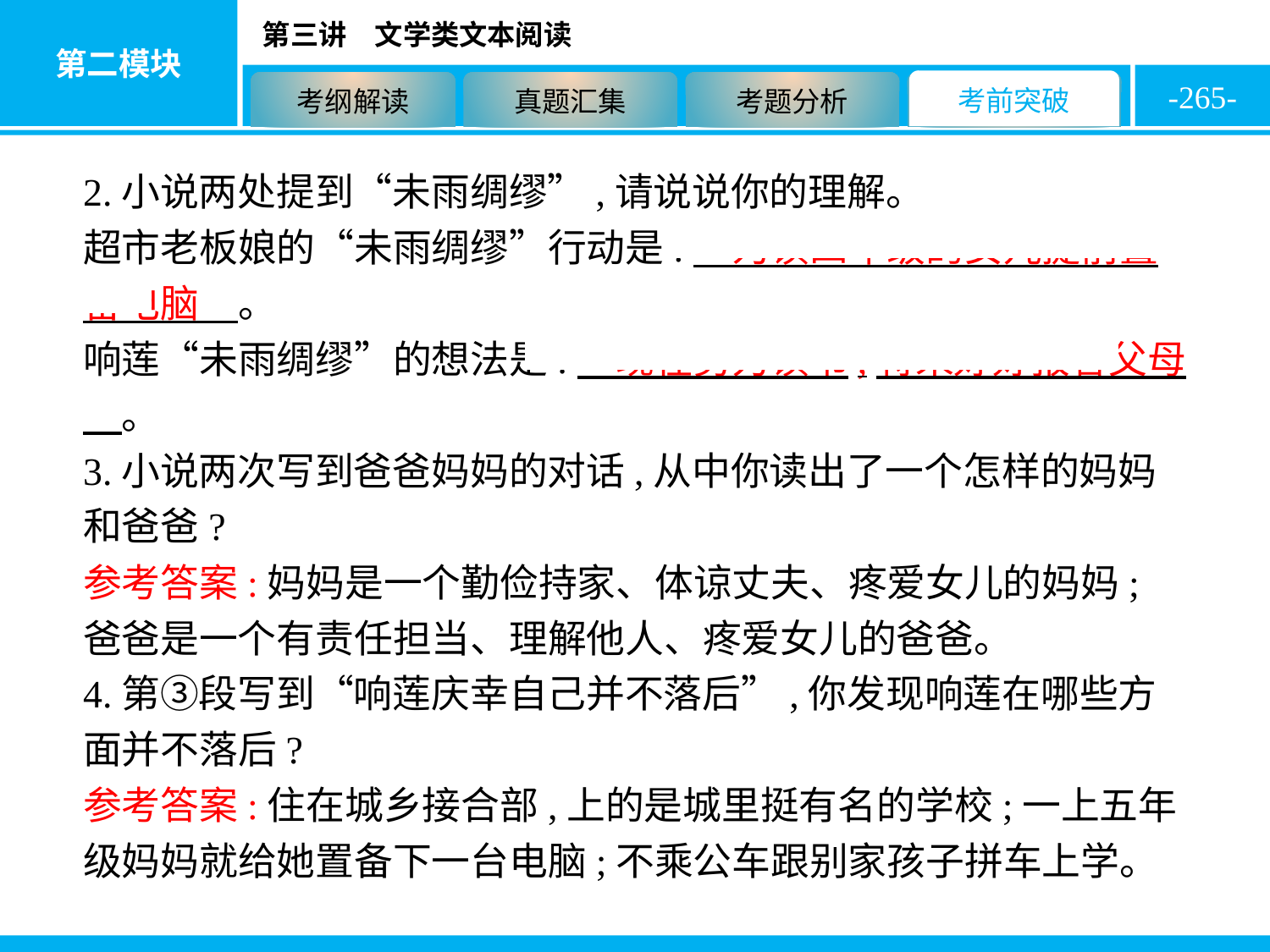

-265-
2.小说两处提到“未雨绸缪”,请说说你的理解。
超市老板娘的“未雨绸缪”行动是:　为读四年级的女儿提前置备电脑　。
响莲“未雨绸缪”的想法是:　现在努力读书,将来好好报答父母　。
3.小说两次写到爸爸妈妈的对话,从中你读出了一个怎样的妈妈和爸爸?
参考答案:妈妈是一个勤俭持家、体谅丈夫、疼爱女儿的妈妈;爸爸是一个有责任担当、理解他人、疼爱女儿的爸爸。
4.第③段写到“响莲庆幸自己并不落后”,你发现响莲在哪些方面并不落后?
参考答案:住在城乡接合部,上的是城里挺有名的学校;一上五年级妈妈就给她置备下一台电脑;不乘公车跟别家孩子拼车上学。